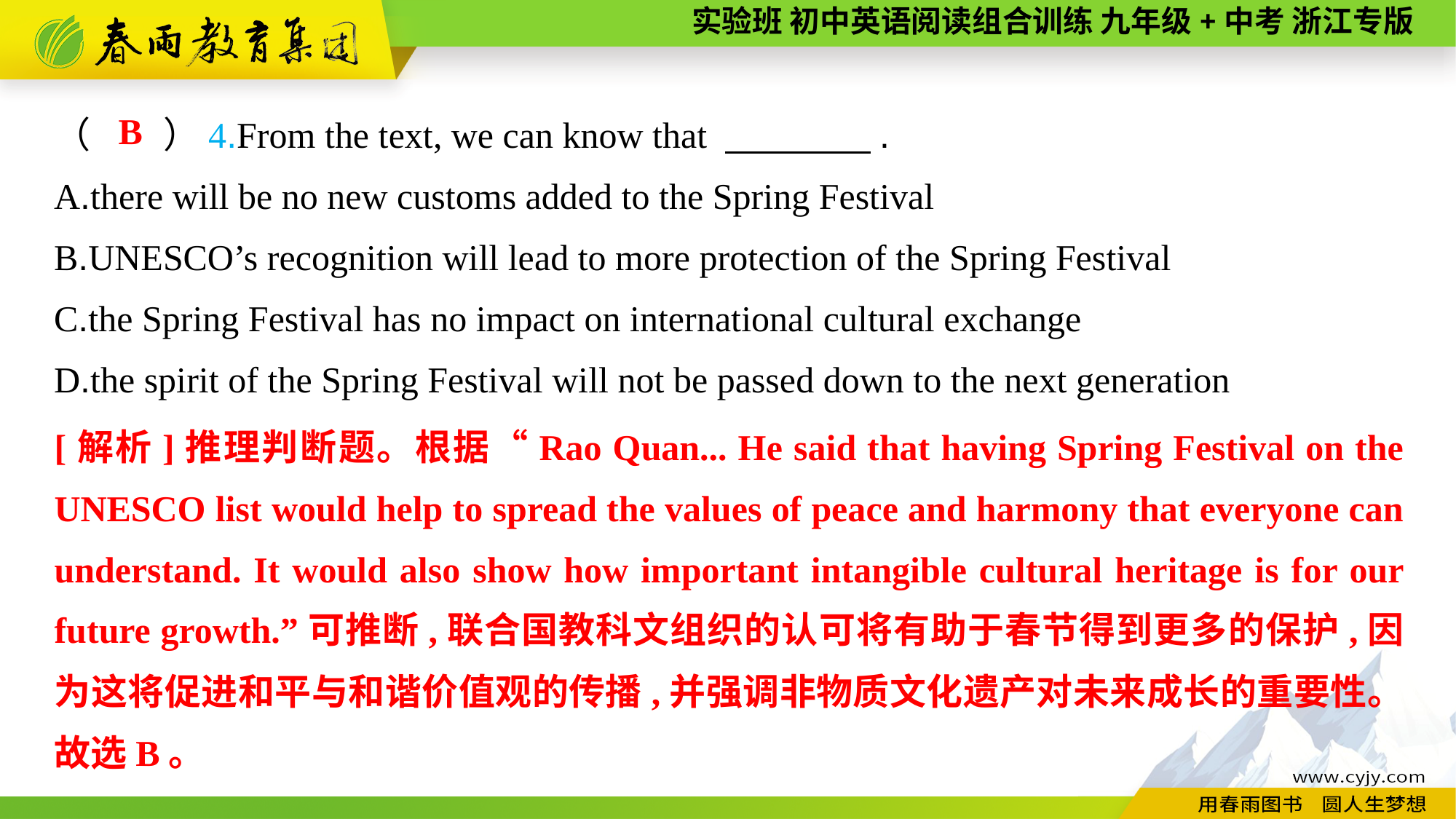

B
（　　）4.From the text, we can know that 　　　　.
A.there will be no new customs added to the Spring Festival
B.UNESCO’s recognition will lead to more protection of the Spring Festival
C.the Spring Festival has no impact on international cultural exchange
D.the spirit of the Spring Festival will not be passed down to the next generation
[解析]推理判断题。根据“Rao Quan... He said that having Spring Festival on the UNESCO list would help to spread the values of peace and harmony that everyone can understand. It would also show how important intangible cultural heritage is for our future growth.”可推断,联合国教科文组织的认可将有助于春节得到更多的保护,因为这将促进和平与和谐价值观的传播,并强调非物质文化遗产对未来成长的重要性。故选B。